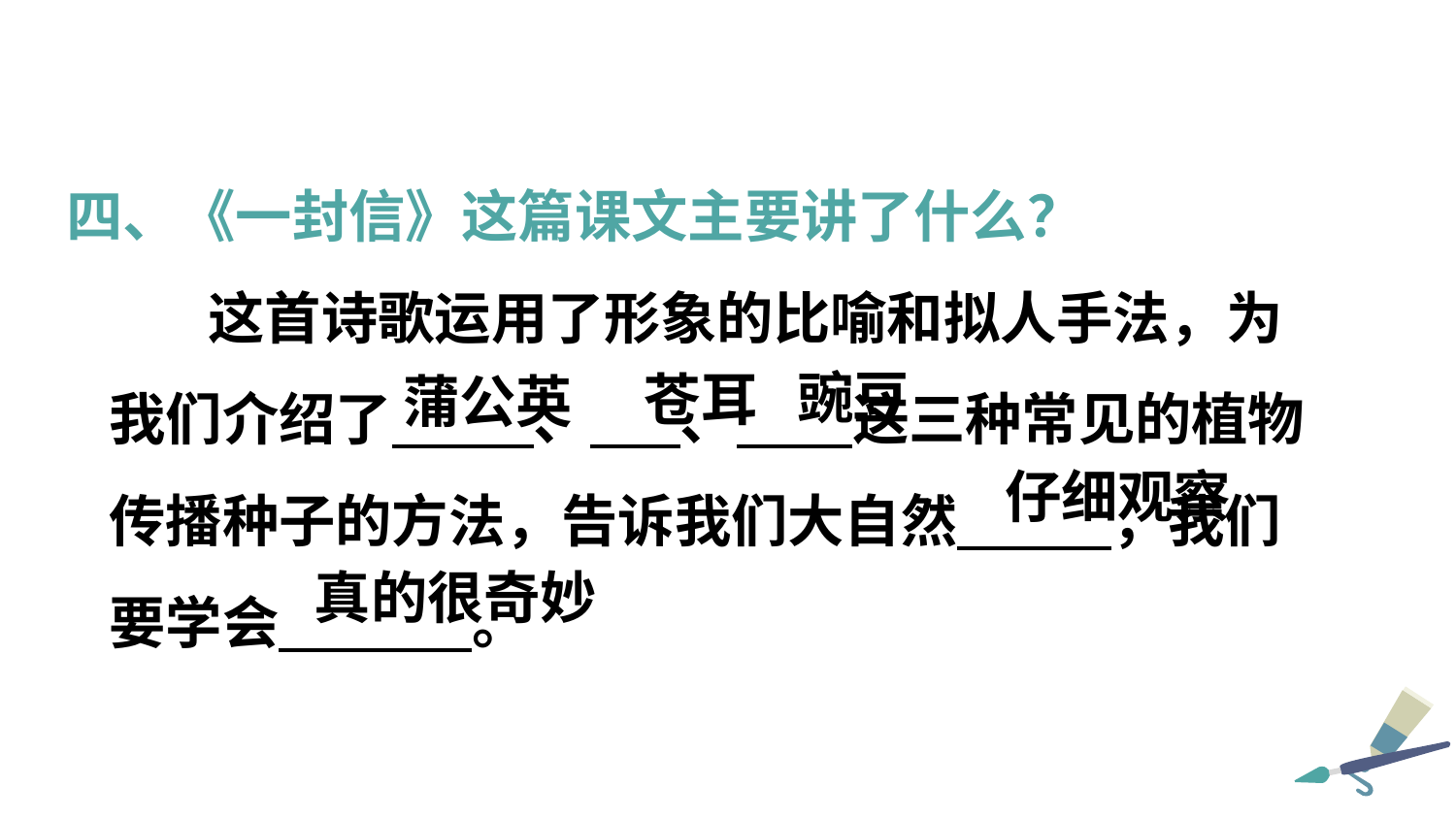

四、《一封信》这篇课文主要讲了什么？
这首诗歌运用了形象的比喻和拟人手法，为我们介绍了           、       、         这三种常见的植物传播种子的方法，告诉我们大自然            ，我们要学会               。
豌豆
   苍耳
蒲公英
仔细观察
真的很奇妙